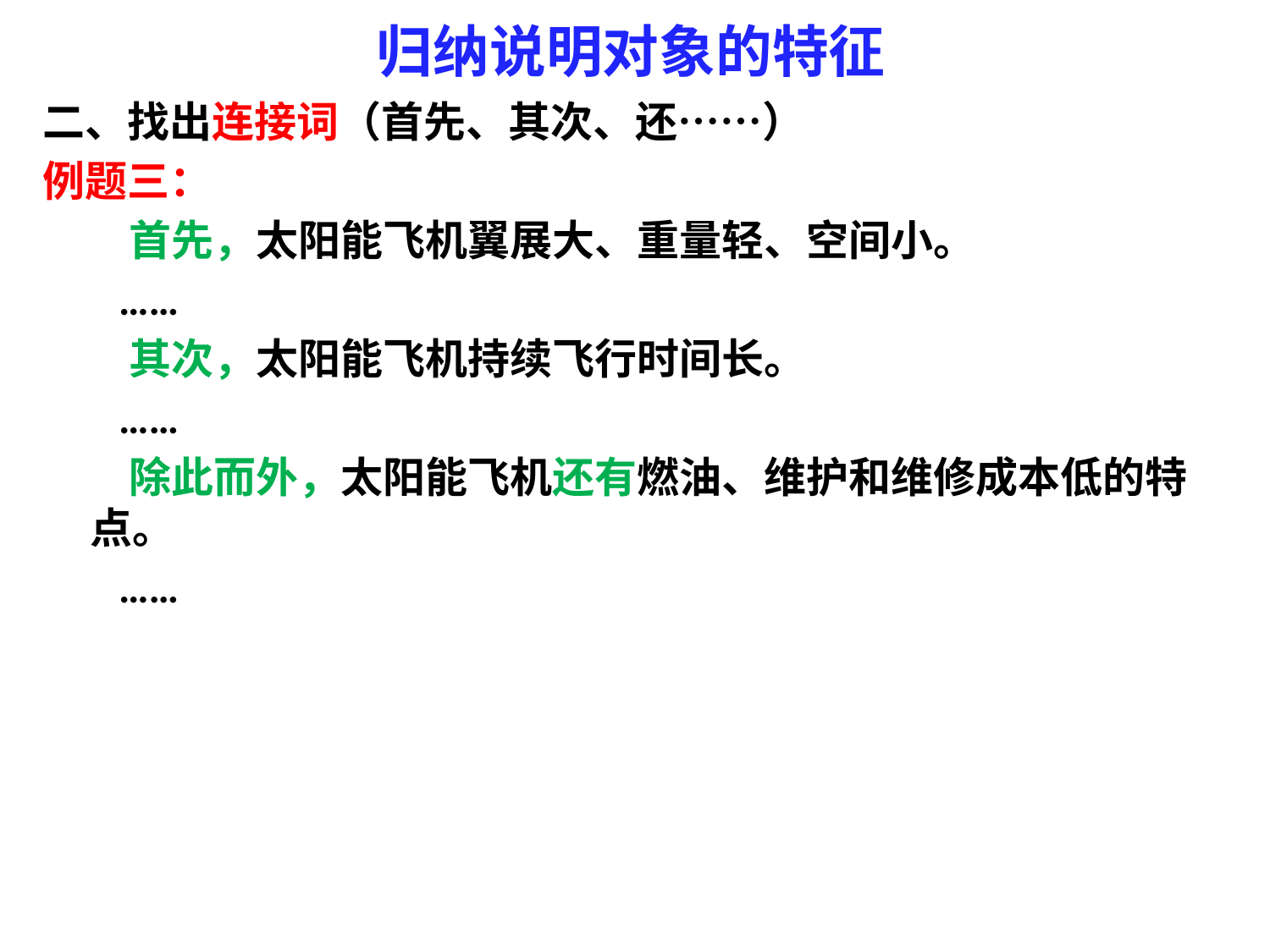

# 归纳说明对象的特征
二、找出连接词（首先、其次、还……）
例题三：
        首先，太阳能飞机翼展大、重量轻、空间小。
        ……
        其次，太阳能飞机持续飞行时间长。
        ……
        除此而外，太阳能飞机还有燃油、维护和维修成本低的特点。
        ……